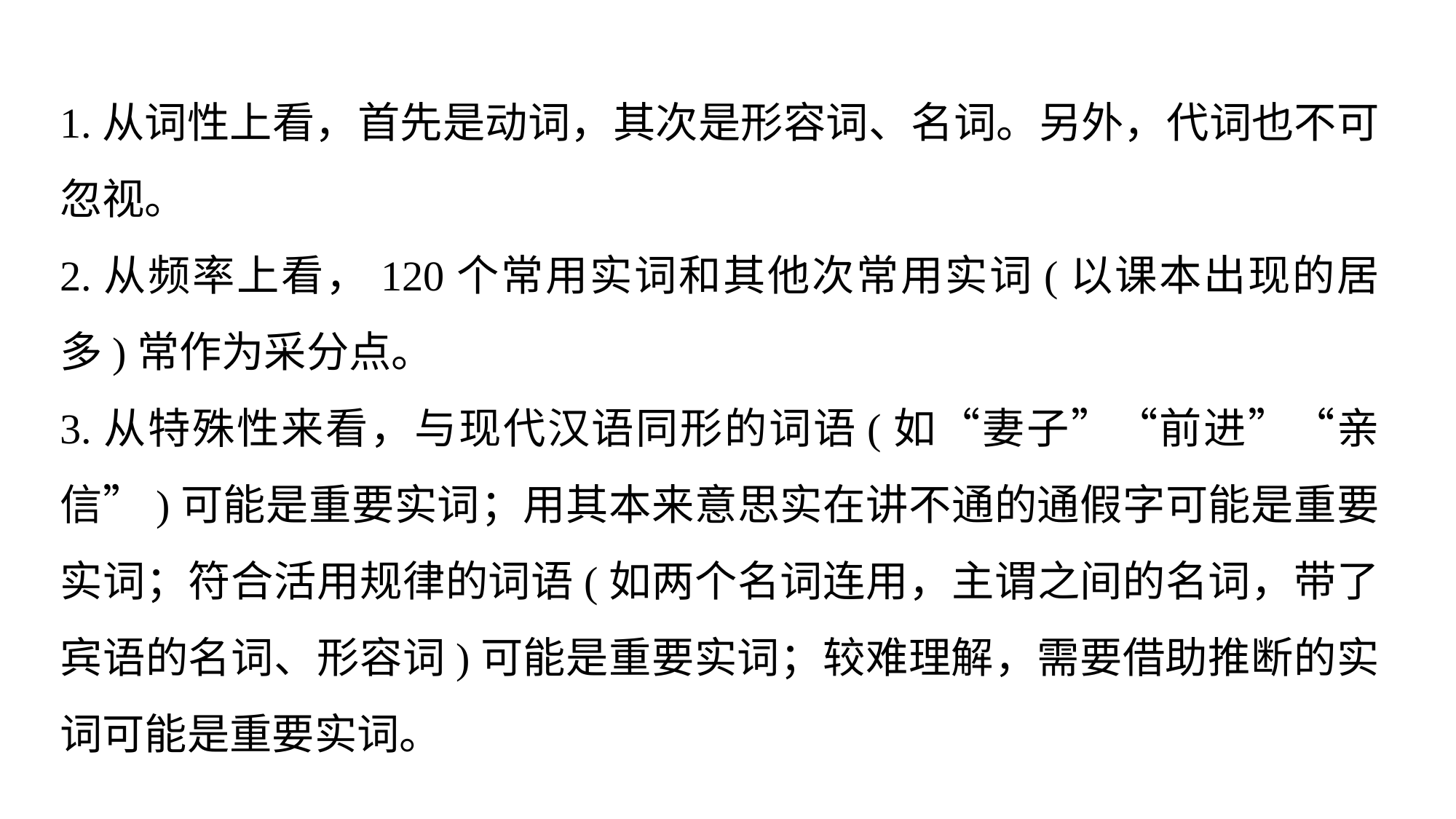

1.从词性上看，首先是动词，其次是形容词、名词。另外，代词也不可忽视。
2.从频率上看，120个常用实词和其他次常用实词(以课本出现的居多)常作为采分点。
3.从特殊性来看，与现代汉语同形的词语(如“妻子”“前进”“亲信”)可能是重要实词；用其本来意思实在讲不通的通假字可能是重要实词；符合活用规律的词语(如两个名词连用，主谓之间的名词，带了宾语的名词、形容词)可能是重要实词；较难理解，需要借助推断的实词可能是重要实词。